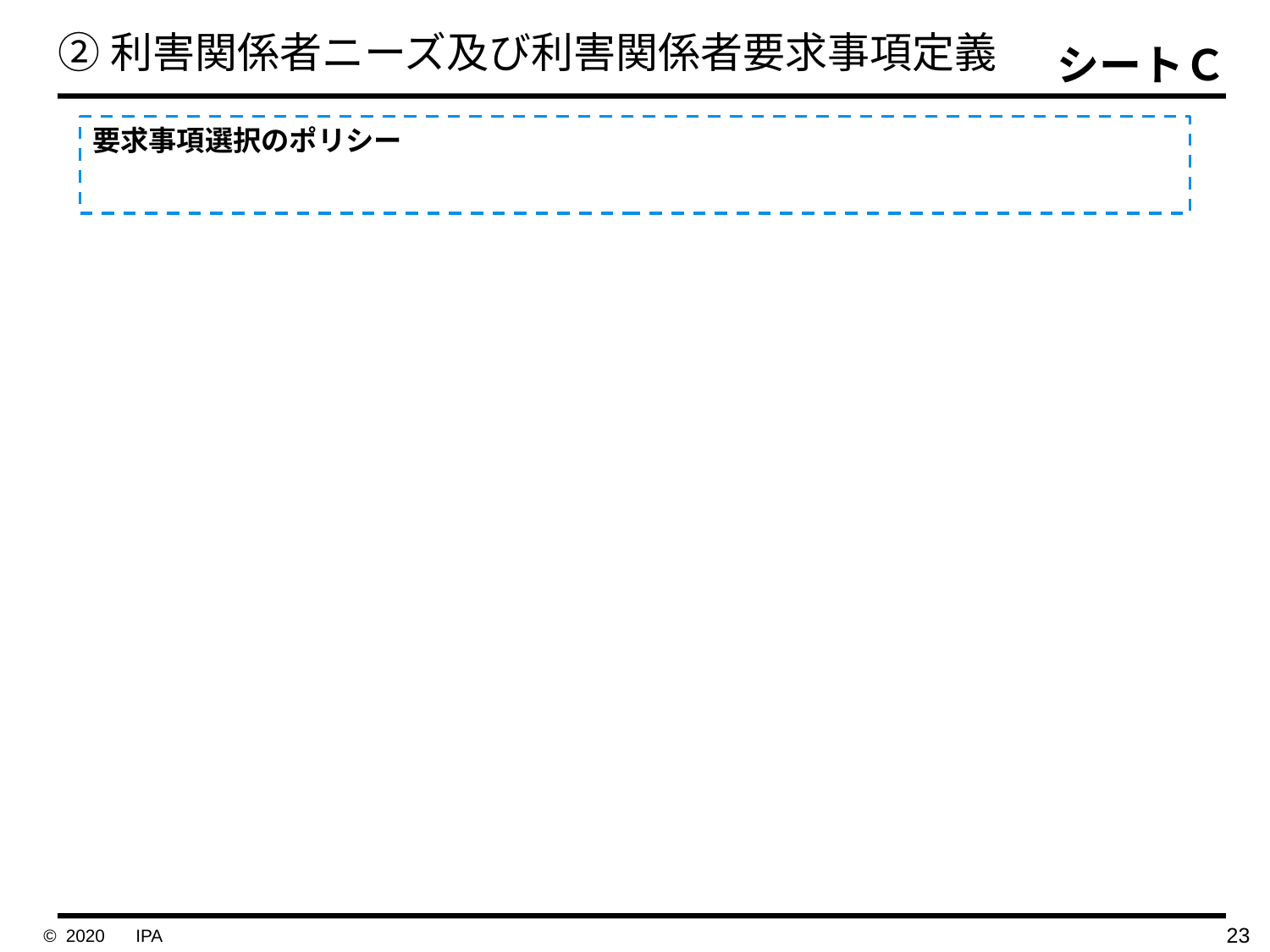

# ②利害関係者ニーズ及び利害関係者要求事項定義
シートＣ
要求事項選択のポリシー